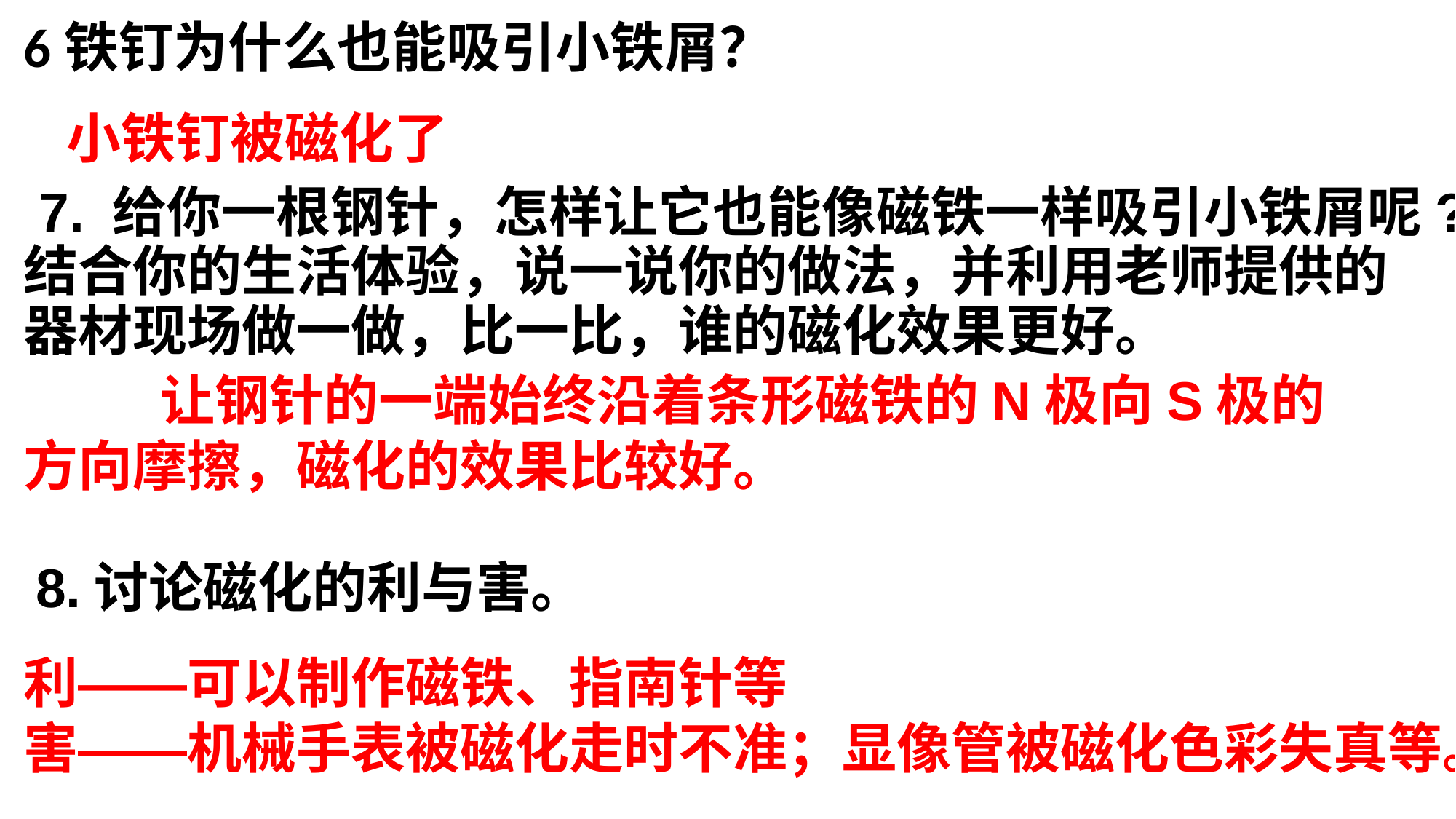

6铁钉为什么也能吸引小铁屑？
小铁钉被磁化了
 7. 给你一根钢针，怎样让它也能像磁铁一样吸引小铁屑呢?结合你的生活体验，说一说你的做法，并利用老师提供的器材现场做一做，比一比，谁的磁化效果更好。
          让钢针的一端始终沿着条形磁铁的N极向S极的方向摩擦，磁化的效果比较好。
8.讨论磁化的利与害。
利――可以制作磁铁、指南针等
害――机械手表被磁化走时不准；显像管被磁化色彩失真等。